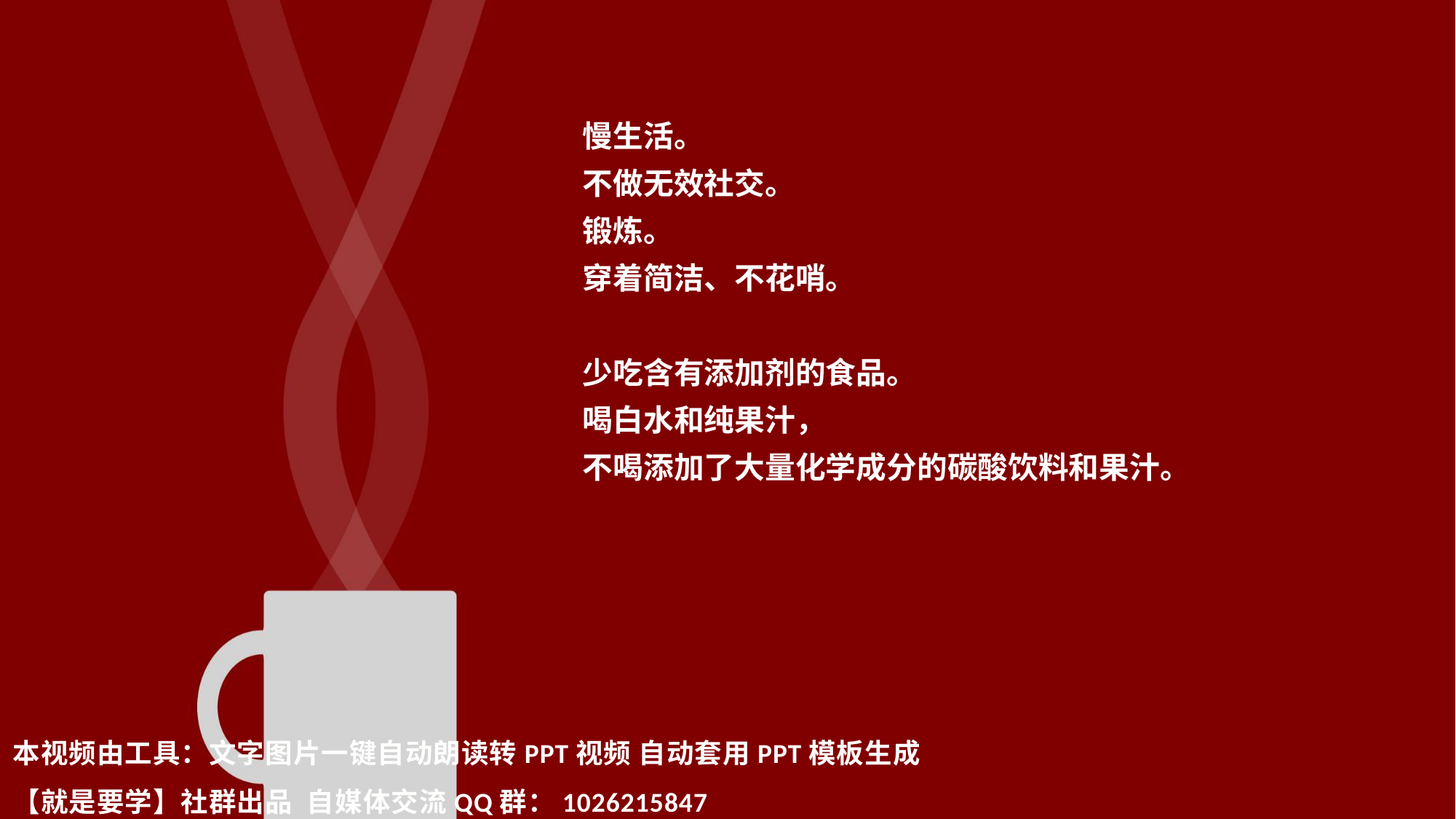

慢生活。
不做无效社交。
锻炼。
穿着简洁、不花哨。

少吃含有添加剂的食品。
喝白水和纯果汁，
不喝添加了大量化学成分的碳酸饮料和果汁。